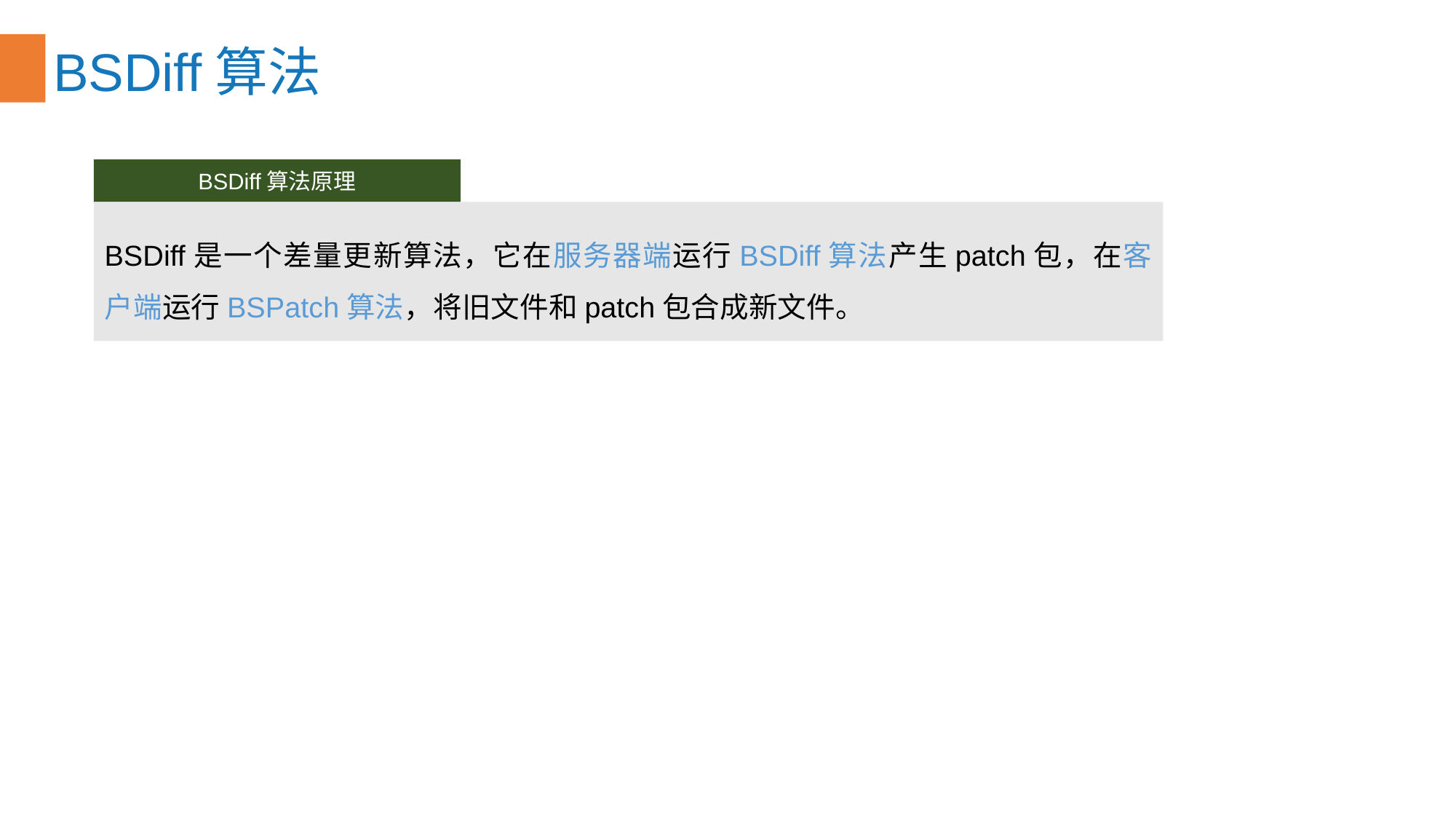

BSDiff算法
BSDiff算法原理
BSDiff是一个差量更新算法，它在服务器端运行BSDiff算法产生patch包，在客户端运行BSPatch算法，将旧文件和patch包合成新文件。